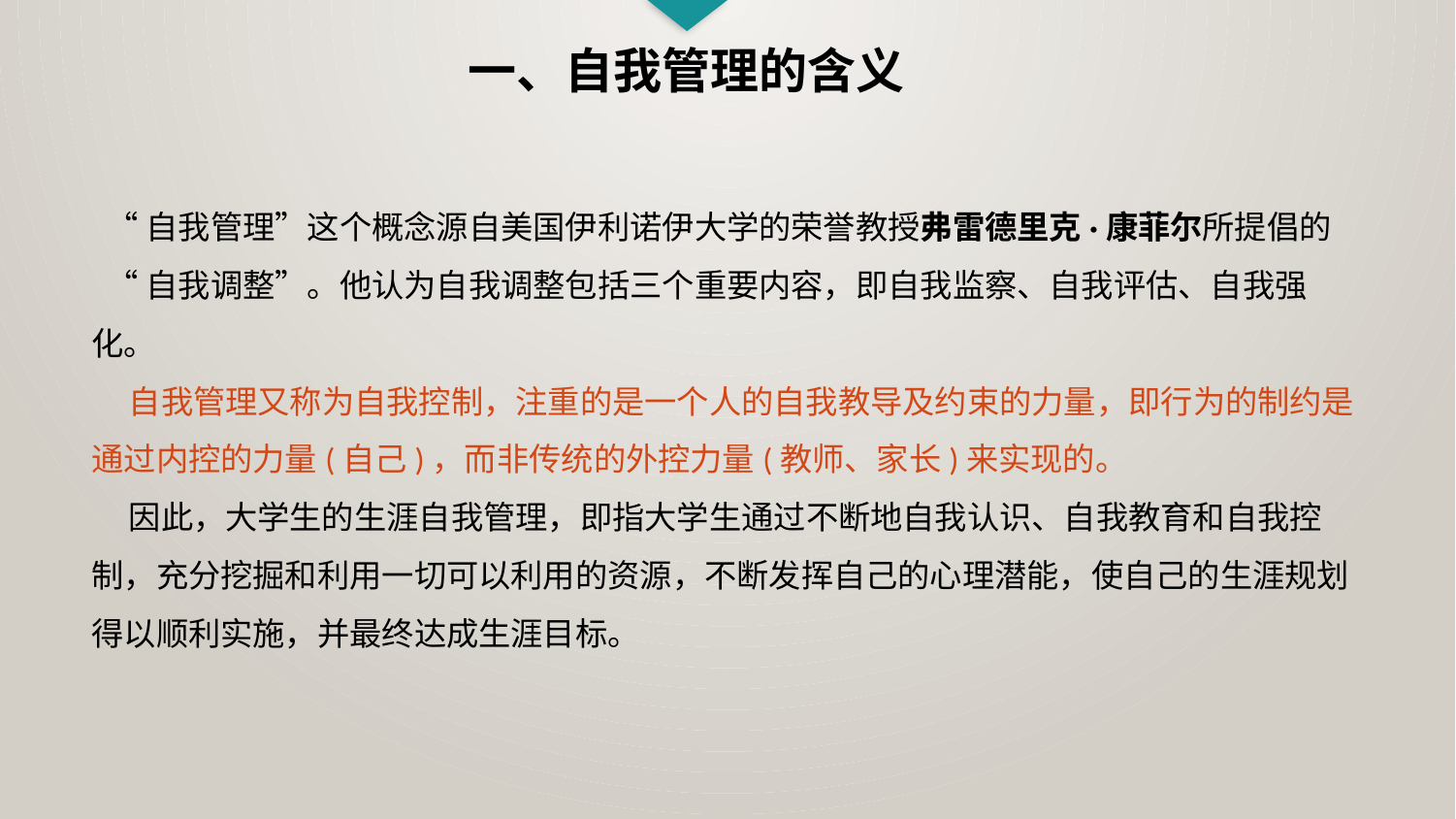

一、自我管理的含义
  “自我管理”这个概念源自美国伊利诺伊大学的荣誉教授弗雷德里克·康菲尔所提倡的
  “自我调整”。他认为自我调整包括三个重要内容，即自我监察、自我评估、自我强化。
    自我管理又称为自我控制，注重的是一个人的自我教导及约束的力量，即行为的制约是通过内控的力量(自己)，而非传统的外控力量(教师、家长)来实现的。
    因此，大学生的生涯自我管理，即指大学生通过不断地自我认识、自我教育和自我控制，充分挖掘和利用一切可以利用的资源，不断发挥自己的心理潜能，使自己的生涯规划得以顺利实施，并最终达成生涯目标。
9